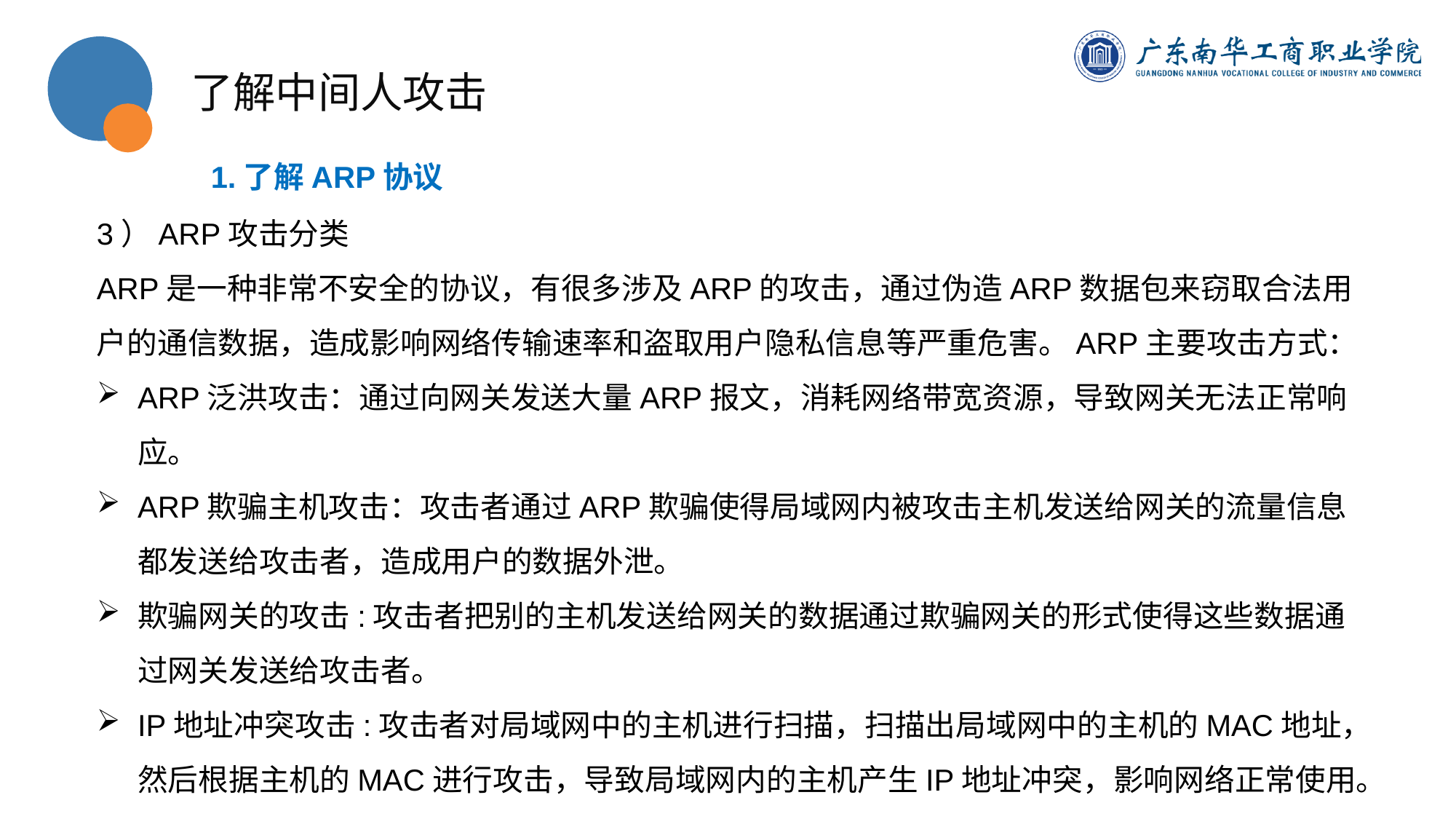

了解中间人攻击

1.了解ARP协议
3）ARP攻击分类
ARP是一种非常不安全的协议，有很多涉及ARP的攻击，通过伪造ARP数据包来窃取合法用户的通信数据，造成影响网络传输速率和盗取用户隐私信息等严重危害。ARP主要攻击方式：
ARP泛洪攻击：通过向网关发送大量ARP报文，消耗网络带宽资源，导致网关无法正常响应。
ARP欺骗主机攻击：攻击者通过ARP欺骗使得局域网内被攻击主机发送给网关的流量信息都发送给攻击者，造成用户的数据外泄。
欺骗网关的攻击:攻击者把别的主机发送给网关的数据通过欺骗网关的形式使得这些数据通过网关发送给攻击者。
IP地址冲突攻击:攻击者对局域网中的主机进行扫描，扫描出局域网中的主机的MAC地址，然后根据主机的MAC进行攻击，导致局域网内的主机产生IP地址冲突，影响网络正常使用。